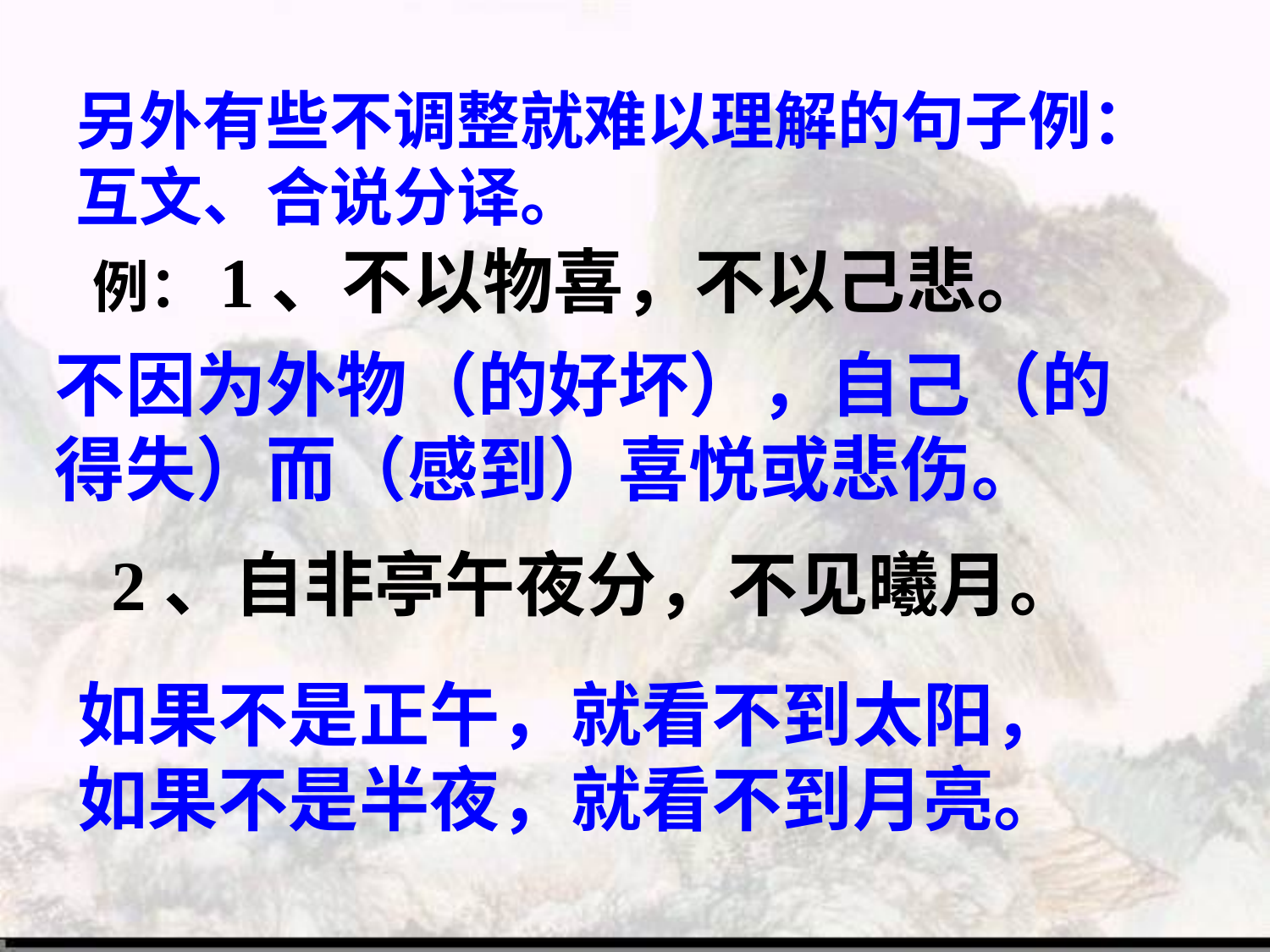

另外有些不调整就难以理解的句子例：互文、合说分译。
例：1、不以物喜，不以己悲。
不因为外物（的好坏），自己（的得失）而（感到）喜悦或悲伤。
2、自非亭午夜分，不见曦月。
如果不是正午，就看不到太阳，
如果不是半夜，就看不到月亮。